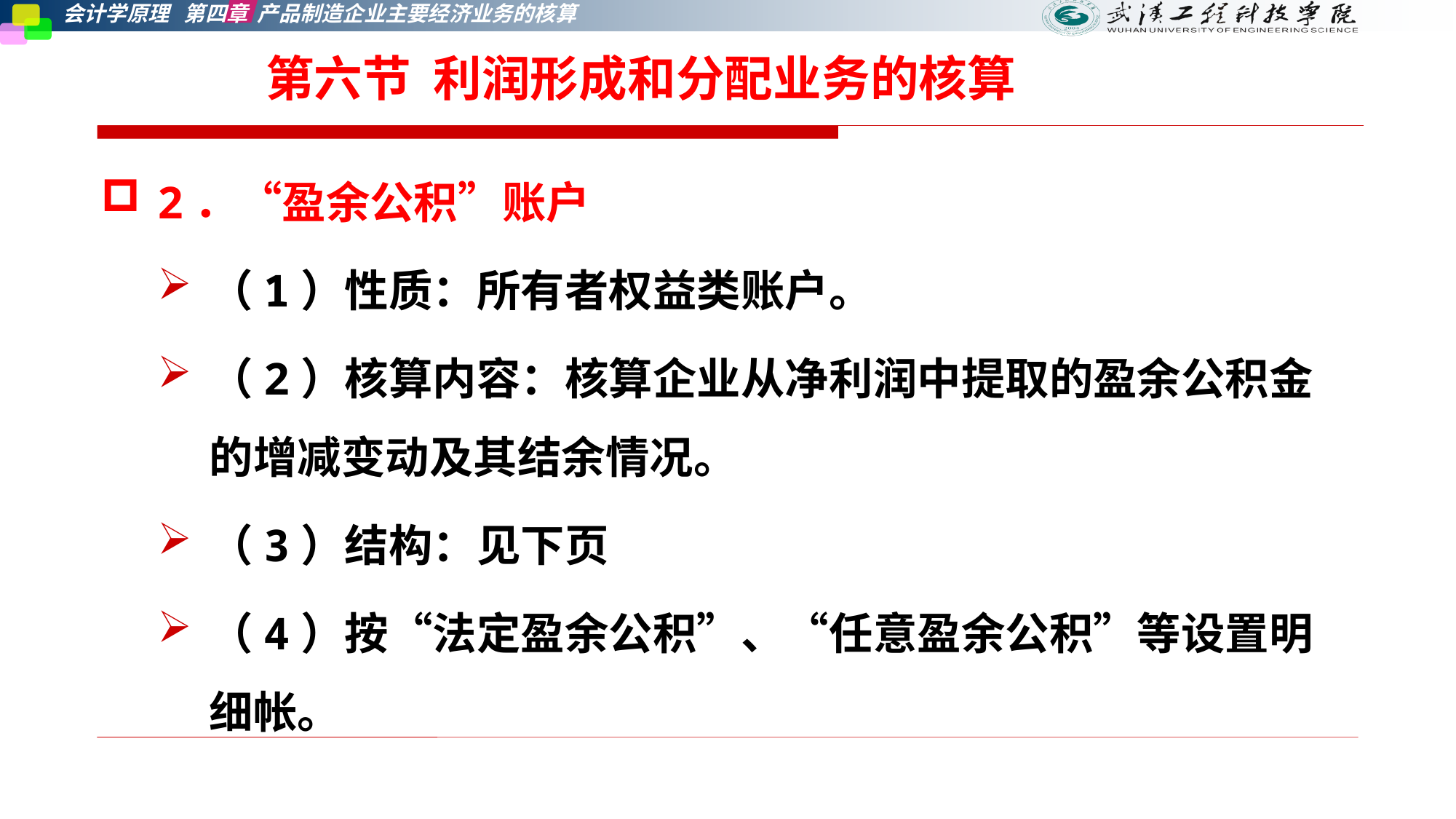

# 第六节  利润形成和分配业务的核算
2．“盈余公积”账户
（1）性质：所有者权益类账户。
（2）核算内容：核算企业从净利润中提取的盈余公积金的增减变动及其结余情况。
（3）结构：见下页
（4）按“法定盈余公积”、“任意盈余公积”等设置明细帐。